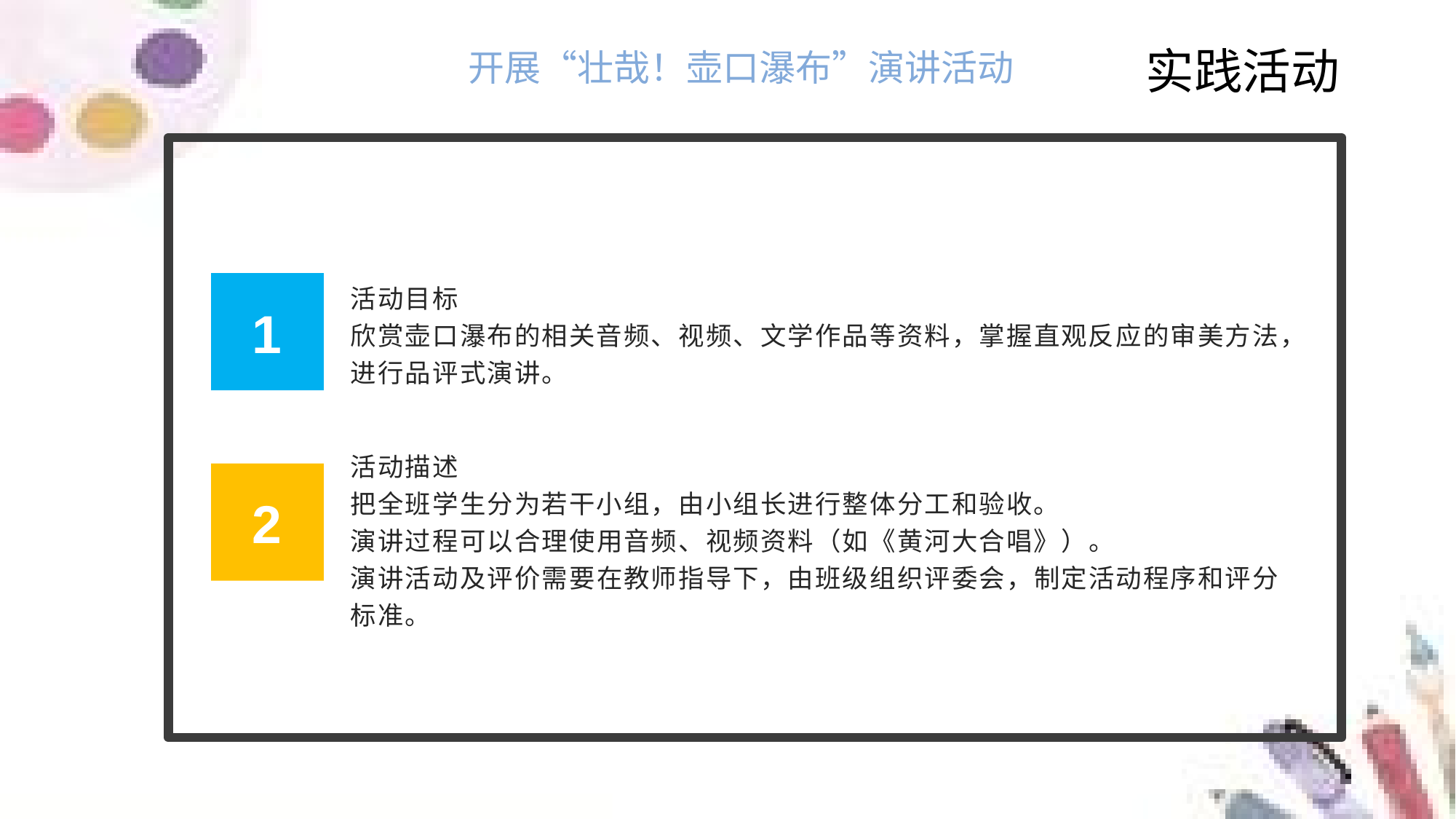

实践活动
开展“壮哉！壶口瀑布”演讲活动

活动目标
欣赏壶口瀑布的相关音频、视频、文学作品等资料，掌握直观反应的审美方法，进行品评式演讲。
1

活动描述
把全班学生分为若干小组，由小组长进行整体分工和验收。
演讲过程可以合理使用音频、视频资料（如《黄河大合唱》）。
演讲活动及评价需要在教师指导下，由班级组织评委会，制定活动程序和评分标准。
2